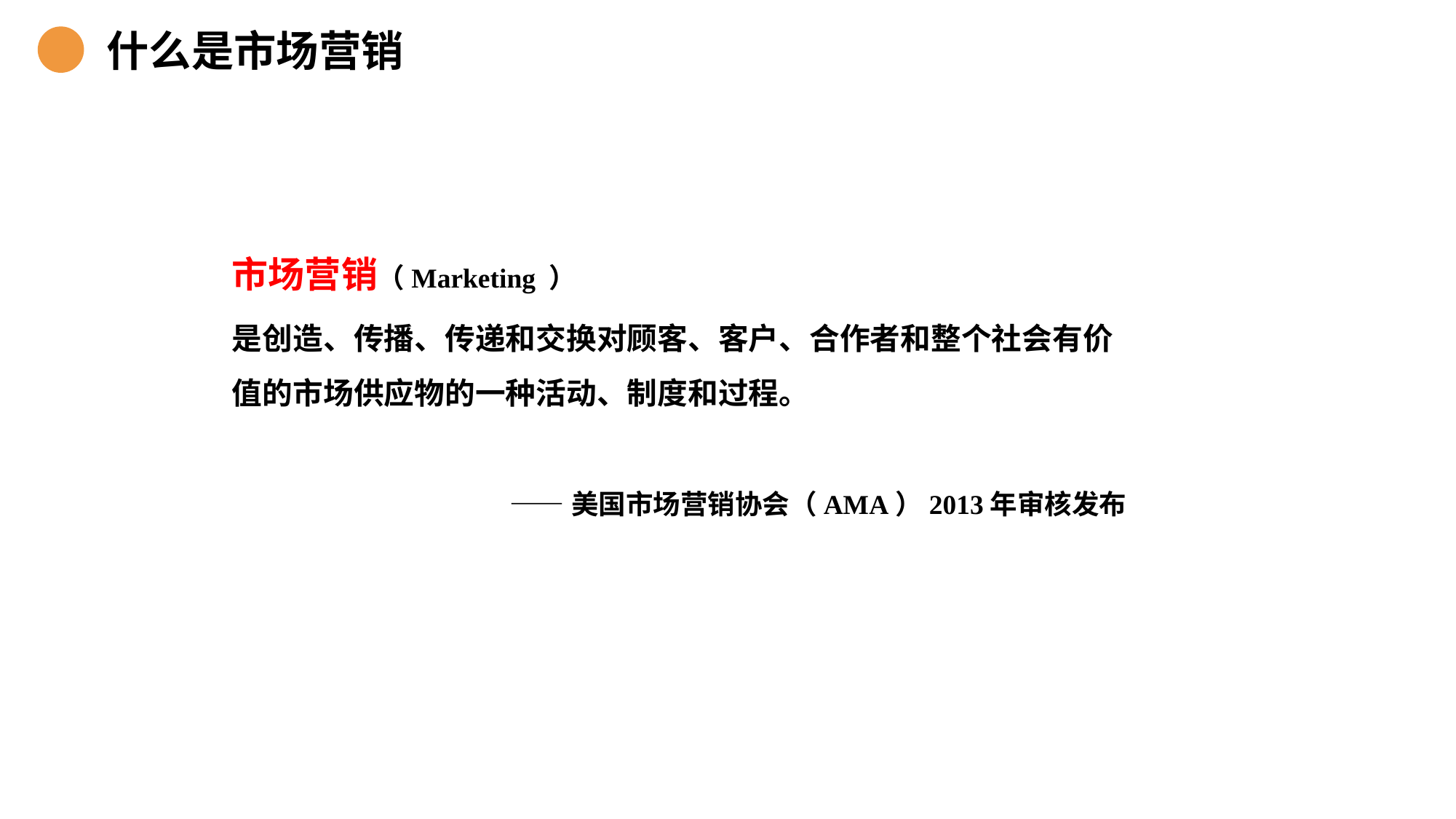

什么是市场营销

市场营销（Marketing ）
是创造、传播、传递和交换对顾客、客户、合作者和整个社会有价值的市场供应物的一种活动、制度和过程。

                                             ——美国市场营销协会（AMA）2013年审核发布